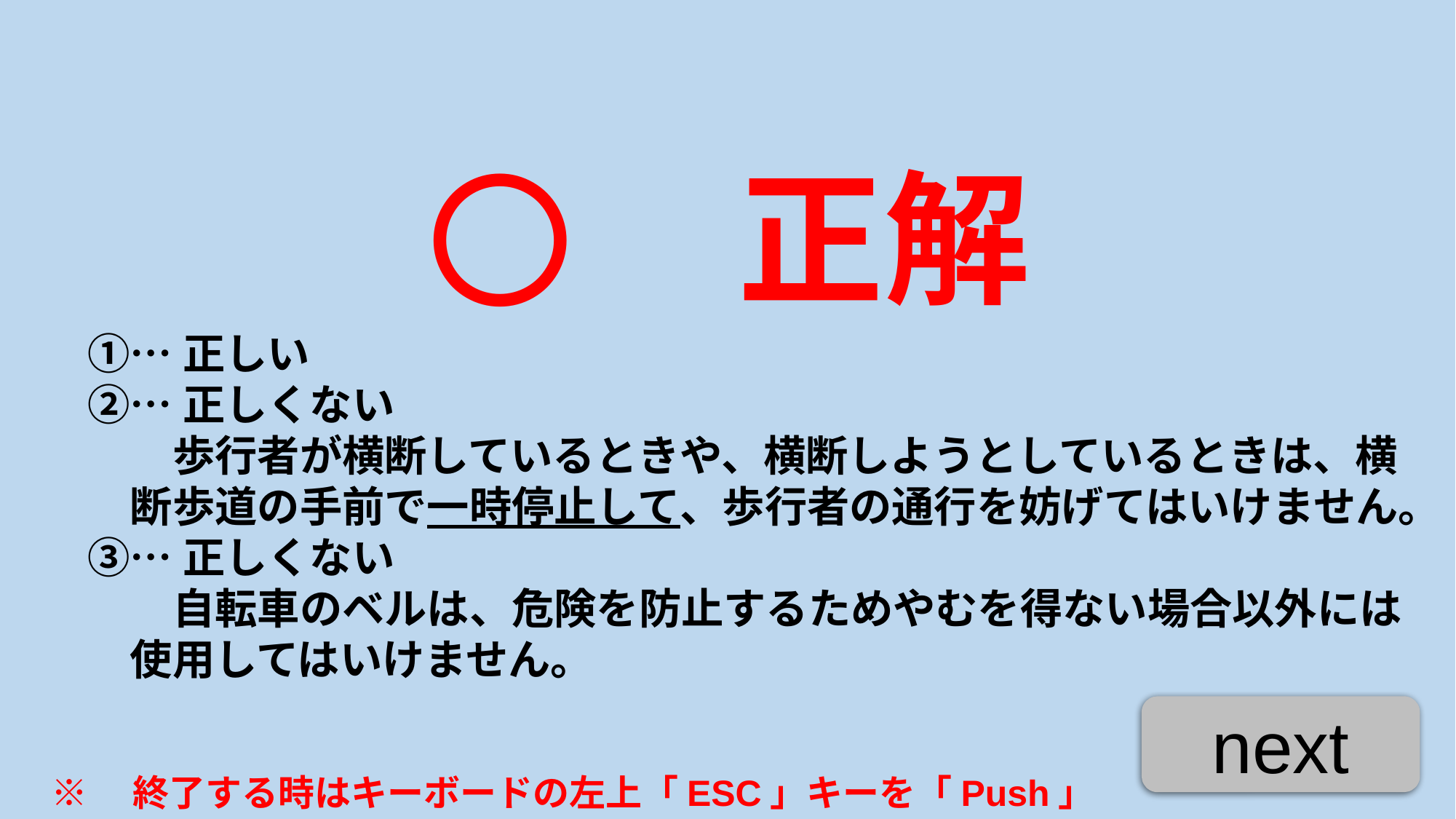

○
正解
①…正しい
②…正しくない
　　歩行者が横断しているときや、横断しようとしているときは、横
　断歩道の手前で一時停止して、歩行者の通行を妨げてはいけません。
③…正しくない
　　自転車のベルは、危険を防止するためやむを得ない場合以外には
　使用してはいけません。
next
※　終了する時はキーボードの左上「ESC」キーを「Push」